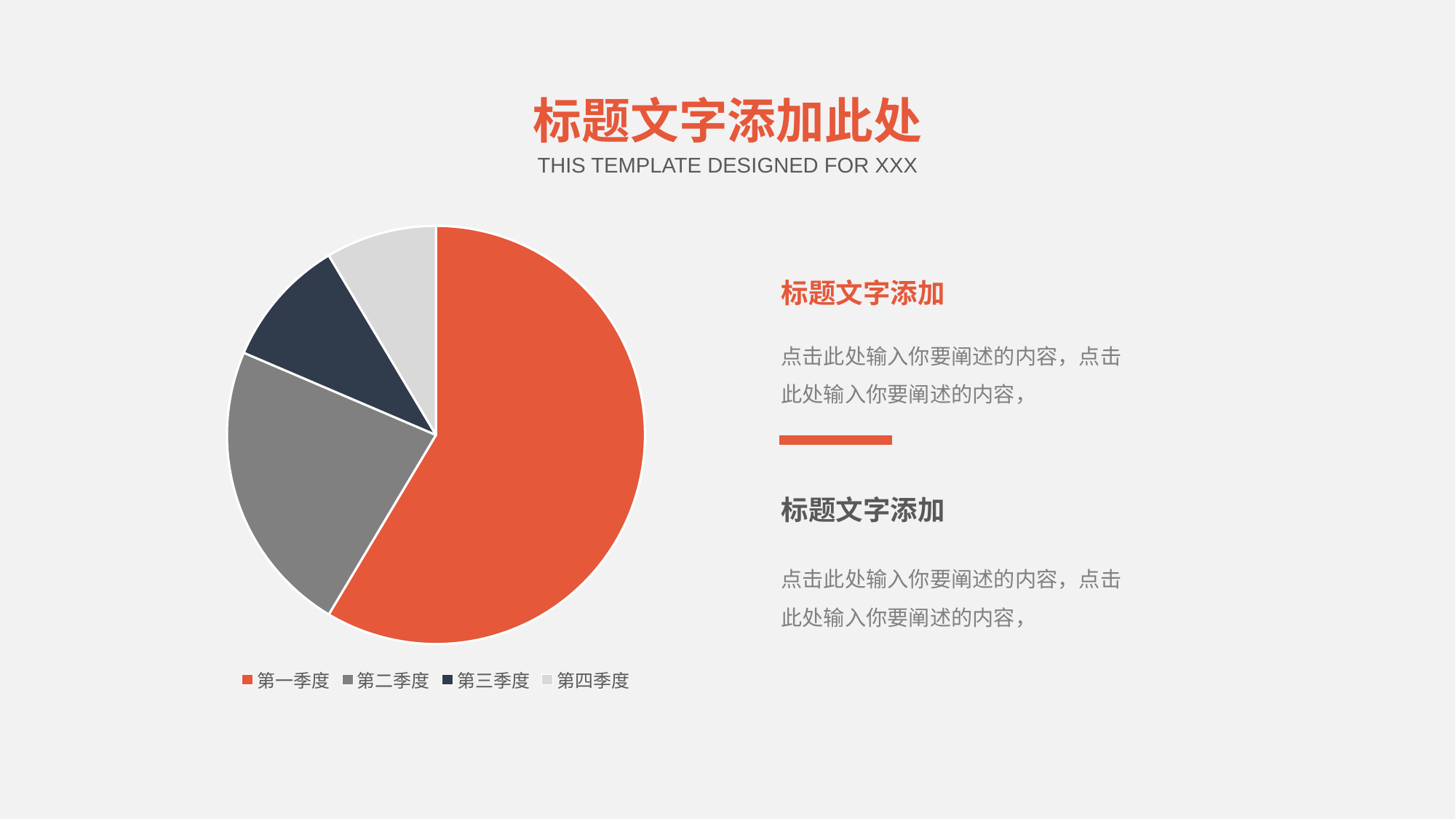

标题文字添加此处
THIS TEMPLATE DESIGNED FOR XXX

### Chart

| Category | 销售额 |
|---|---|
| 第一季度 | 8.2 |
| 第二季度 | 3.2 |
| 第三季度 | 1.4 |
| 第四季度 | 1.2 |
标题文字添加
点击此处输入你要阐述的内容，点击此处输入你要阐述的内容，
标题文字添加
点击此处输入你要阐述的内容，点击此处输入你要阐述的内容，